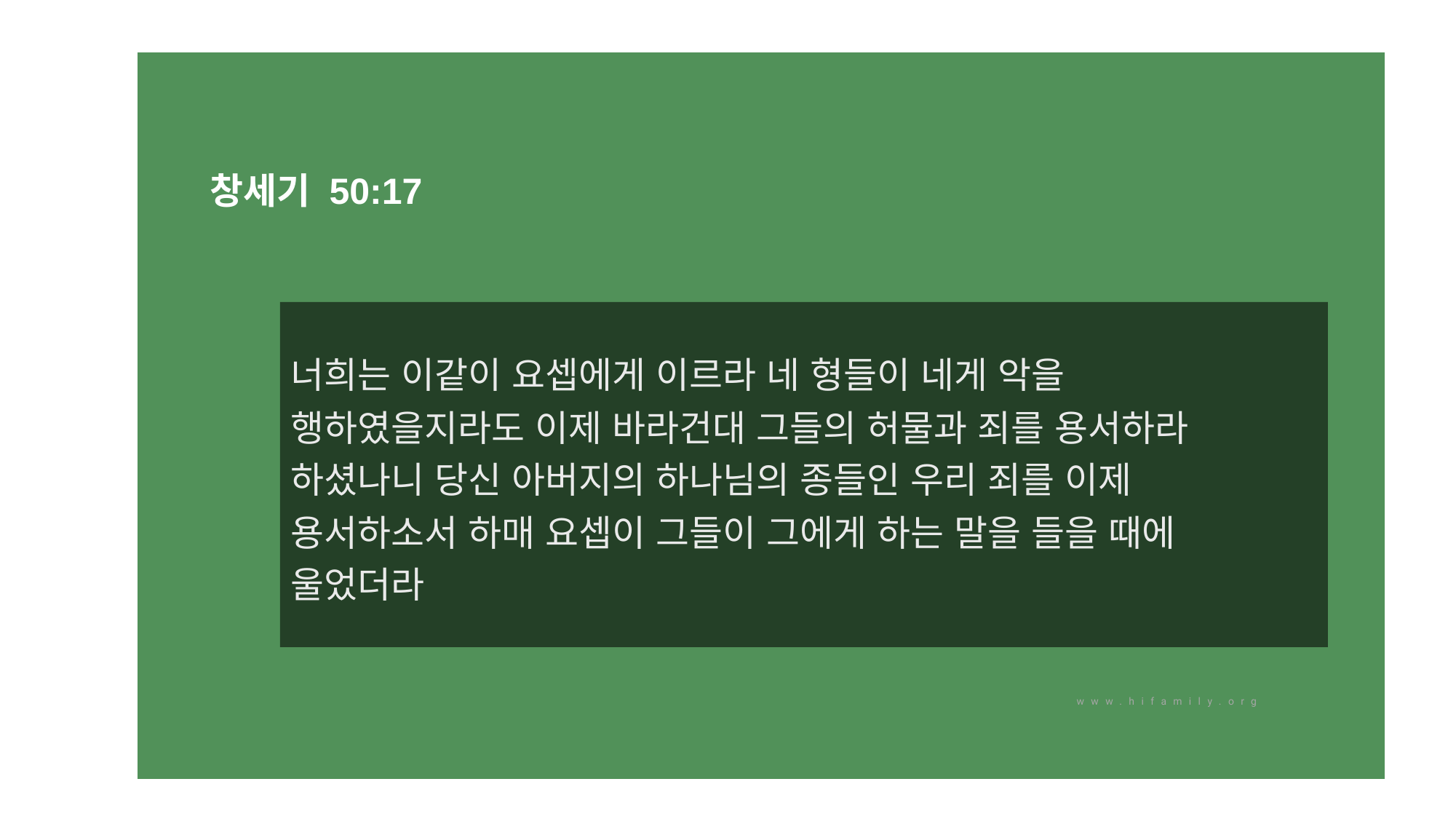

창세기 50:17
너희는 이같이 요셉에게 이르라 네 형들이 네게 악을
행하였을지라도 이제 바라건대 그들의 허물과 죄를 용서하라
하셨나니 당신 아버지의 하나님의 종들인 우리 죄를 이제
용서하소서 하매 요셉이 그들이 그에게 하는 말을 들을 때에
울었더라
www.hifamily.org